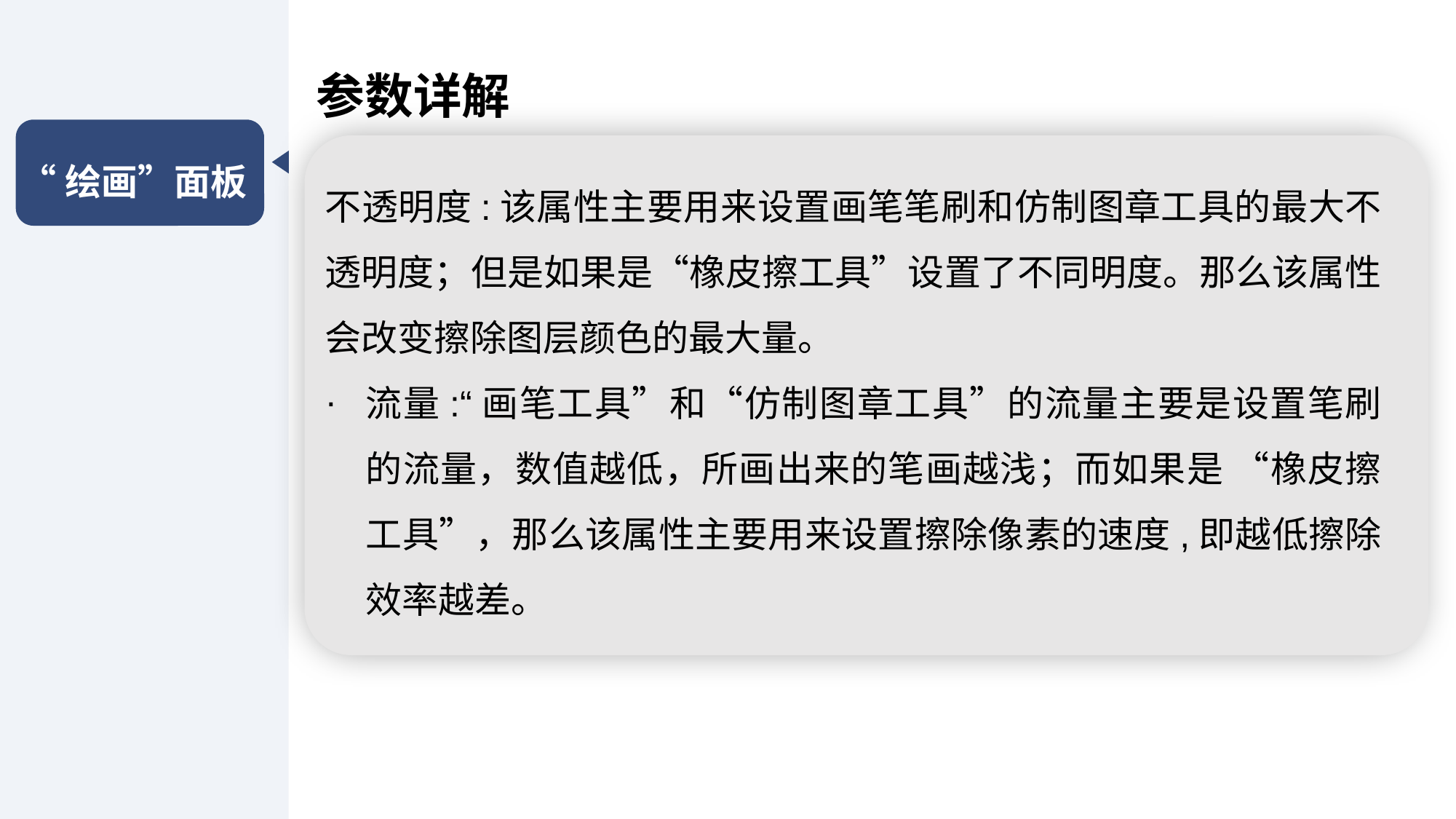

参数详解

“绘画”面板

不透明度:该属性主要用来设置画笔笔刷和仿制图章工具的最大不透明度；但是如果是“橡皮擦工具”设置了不同明度。那么该属性会改变擦除图层颜色的最大量。
流量:“画笔工具”和“仿制图章工具”的流量主要是设置笔刷的流量，数值越低，所画出来的笔画越浅；而如果是 “橡皮擦工具”，那么该属性主要用来设置擦除像素的速度,即越低擦除效率越差。